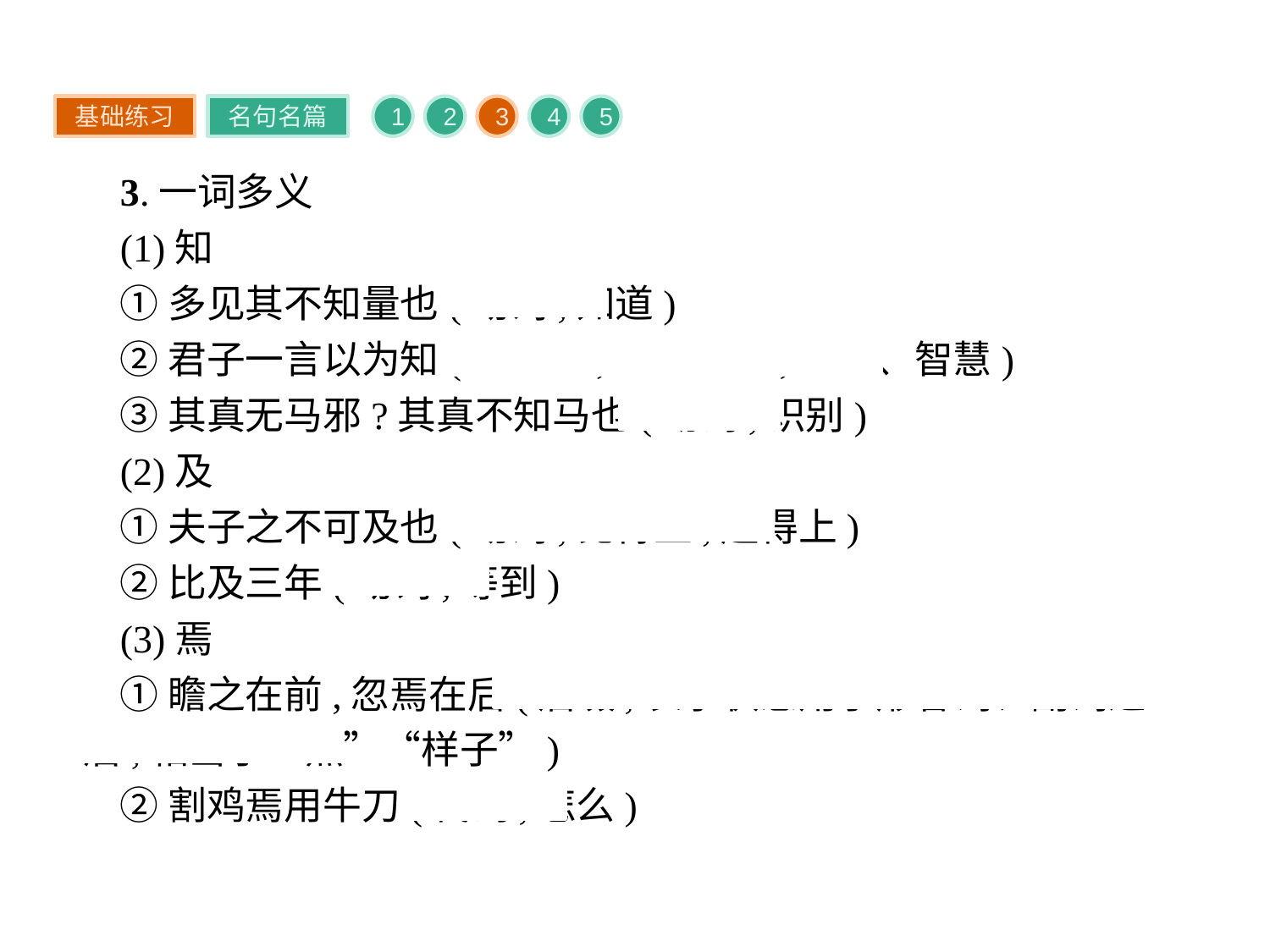

基础练习
名句名篇
1
2
3
4
5
3.一词多义
(1)知
①多见其不知量也(动词,知道)
②君子一言以为知(形容词,通“智”,聪明、智慧)
③其真无马邪?其真不知马也(动词,识别)
(2)及
①夫子之不可及也(动词,比得上,赶得上)
②比及三年(动词,等到)
(3)焉
①瞻之在前,忽焉在后(后缀,表示状态用于形容词、副词之后,相当于“然”“样子”)
②割鸡焉用牛刀(代词,怎么)